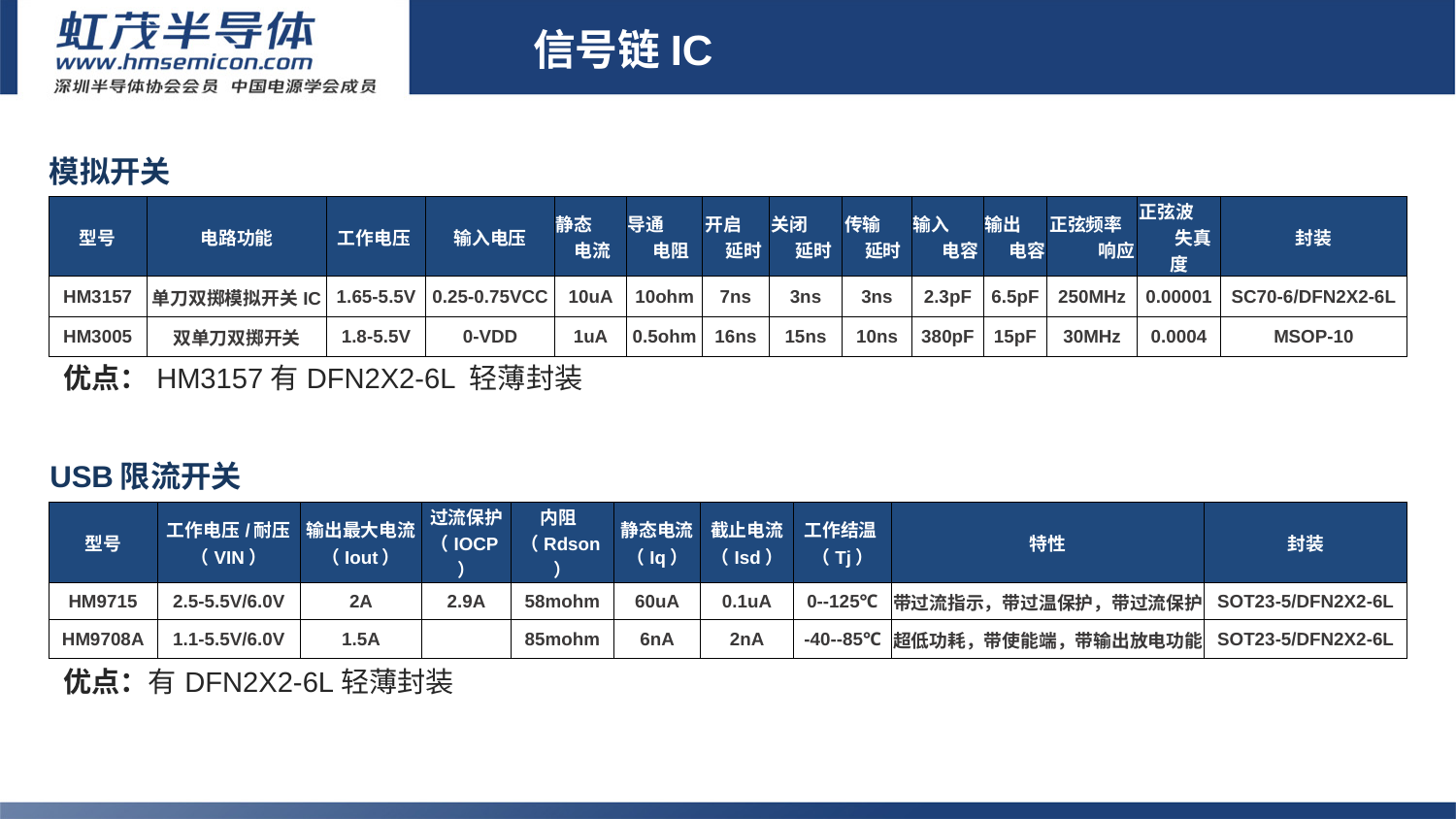

信号链IC
| 模拟开关 |  |  |  |  |  |  |  |  |  |  |  |  |  |
| --- | --- | --- | --- | --- | --- | --- | --- | --- | --- | --- | --- | --- | --- |
| 型号 | 电路功能 | 工作电压 | 输入电压 | 静态 电流 | 导通 电阻 | 开启 延时 | 关闭 延时 | 传输 延时 | 输入 电容 | 输出 电容 | 正弦频率 响应 | 正弦波 失真度 | 封装 |
| HM3157 | 单刀双掷模拟开关IC | 1.65-5.5V | 0.25-0.75VCC | 10uA | 10ohm | 7ns | 3ns | 3ns | 2.3pF | 6.5pF | 250MHz | 0.00001 | SC70-6/DFN2X2-6L |
| HM3005 | 双单刀双掷开关 | 1.8-5.5V | 0-VDD | 1uA | 0.5ohm | 16ns | 15ns | 10ns | 380pF | 15pF | 30MHz | 0.0004 | MSOP-10 |
# 信号链IC
优点：HM3157有DFN2X2-6L 轻薄封装
| USB限流开关 |  |  |  |  |  |  |  |  |  |
| --- | --- | --- | --- | --- | --- | --- | --- | --- | --- |
| 型号 | 工作电压/耐压（VIN） | 输出最大电流（Iout） | 过流保护（IOCP） | 内阻 （Rdson） | 静态电流（Iq） | 截止电流（Isd） | 工作结温 （Tj） | 特性 | 封装 |
| HM9715 | 2.5-5.5V/6.0V | 2A | 2.9A | 58mohm | 60uA | 0.1uA | 0--125℃ | 带过流指示，带过温保护，带过流保护 | SOT23-5/DFN2X2-6L |
| HM9708A | 1.1-5.5V/6.0V | 1.5A |  | 85mohm | 6nA | 2nA | -40--85℃ | 超低功耗，带使能端，带输出放电功能 | SOT23-5/DFN2X2-6L |
优点：有DFN2X2-6L轻薄封装